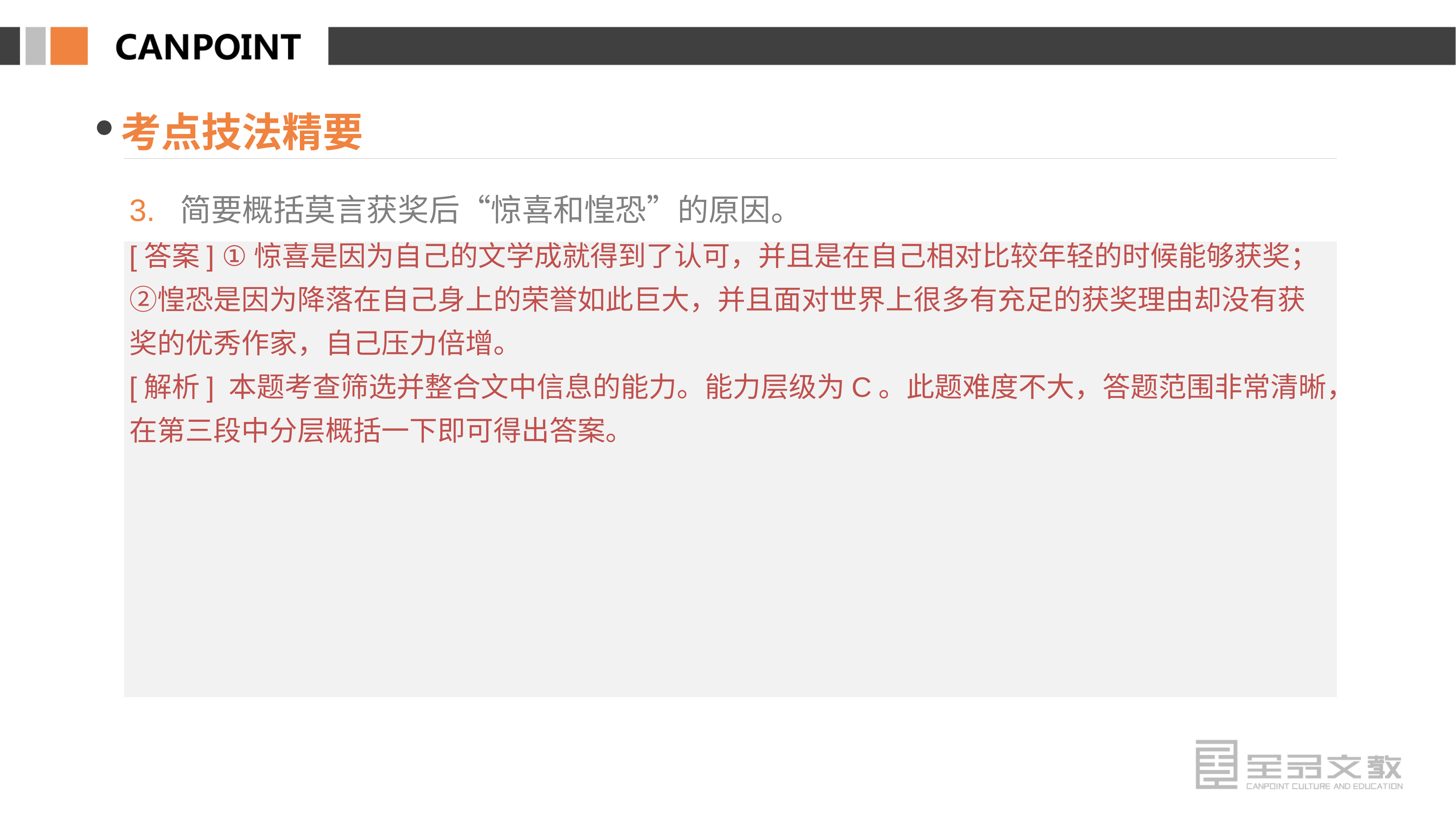

考点技法精要

3.  简要概括莫言获奖后“惊喜和惶恐”的原因。

[答案] ①惊喜是因为自己的文学成就得到了认可，并且是在自己相对比较年轻的时候能够获奖；②惶恐是因为降落在自己身上的荣誉如此巨大，并且面对世界上很多有充足的获奖理由却没有获奖的优秀作家，自己压力倍增。
[解析] 本题考查筛选并整合文中信息的能力。能力层级为C。此题难度不大，答题范围非常清晰，在第三段中分层概括一下即可得出答案。